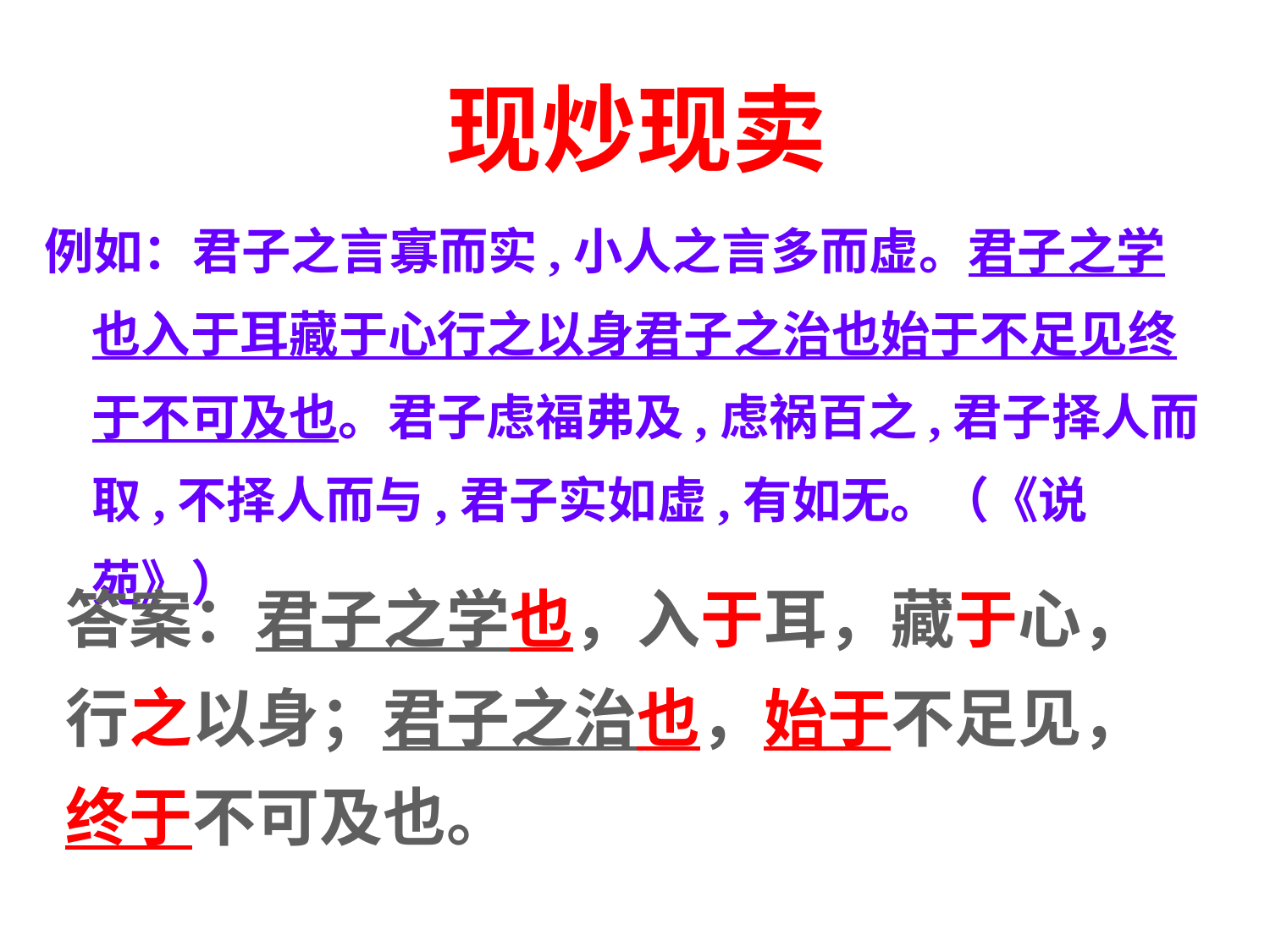

现炒现卖
例如：君子之言寡而实,小人之言多而虚。君子之学也入于耳藏于心行之以身君子之治也始于不足见终于不可及也。君子虑福弗及,虑祸百之,君子择人而取,不择人而与,君子实如虚,有如无。（《说苑》）
答案：君子之学也，入于耳，藏于心，行之以身；君子之治也，始于不足见，终于不可及也。
#
